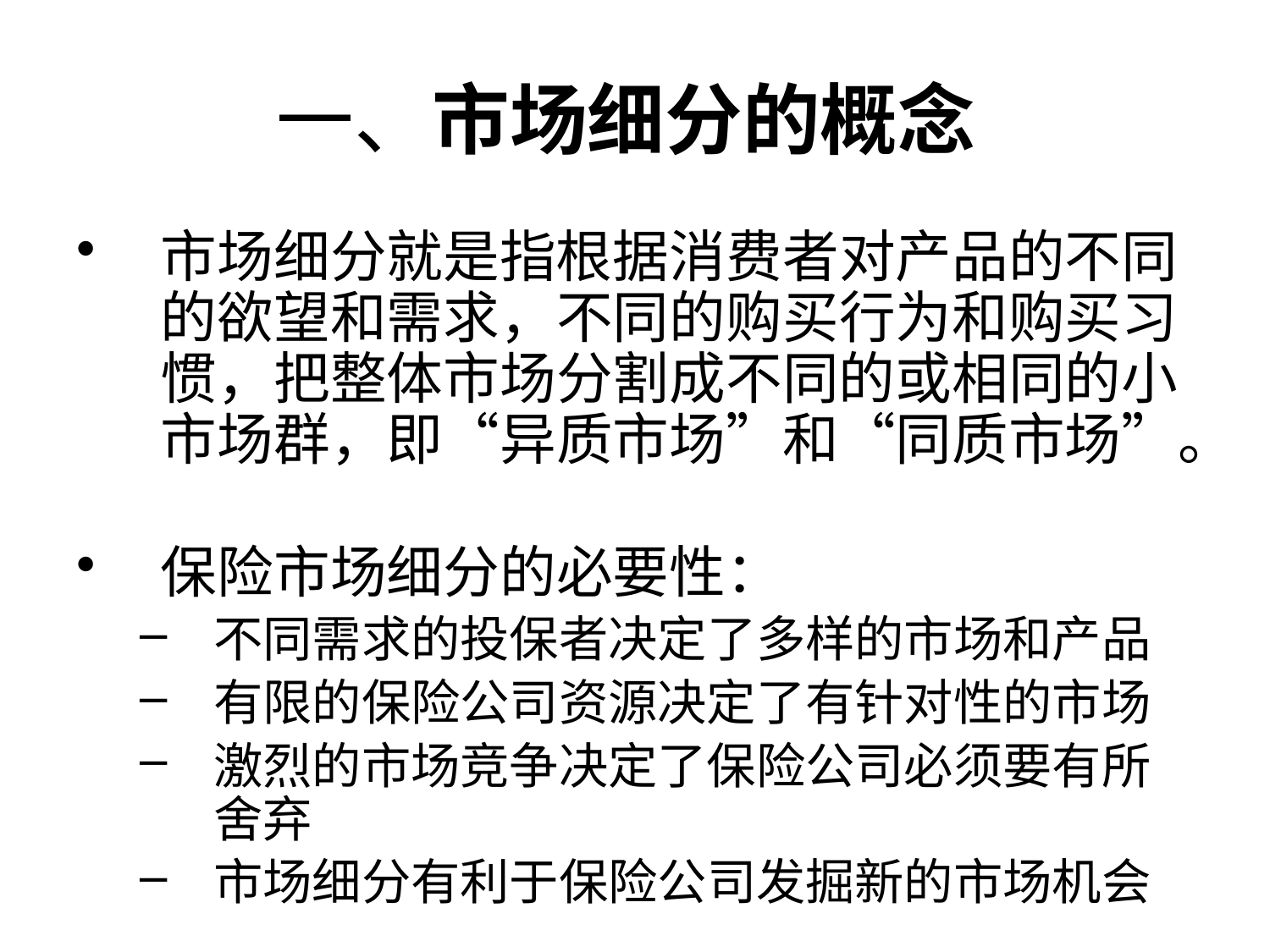

# 一、市场细分的概念
市场细分就是指根据消费者对产品的不同的欲望和需求，不同的购买行为和购买习惯，把整体市场分割成不同的或相同的小市场群，即“异质市场”和“同质市场”。
保险市场细分的必要性：
不同需求的投保者决定了多样的市场和产品
有限的保险公司资源决定了有针对性的市场
激烈的市场竞争决定了保险公司必须要有所舍弃
市场细分有利于保险公司发掘新的市场机会